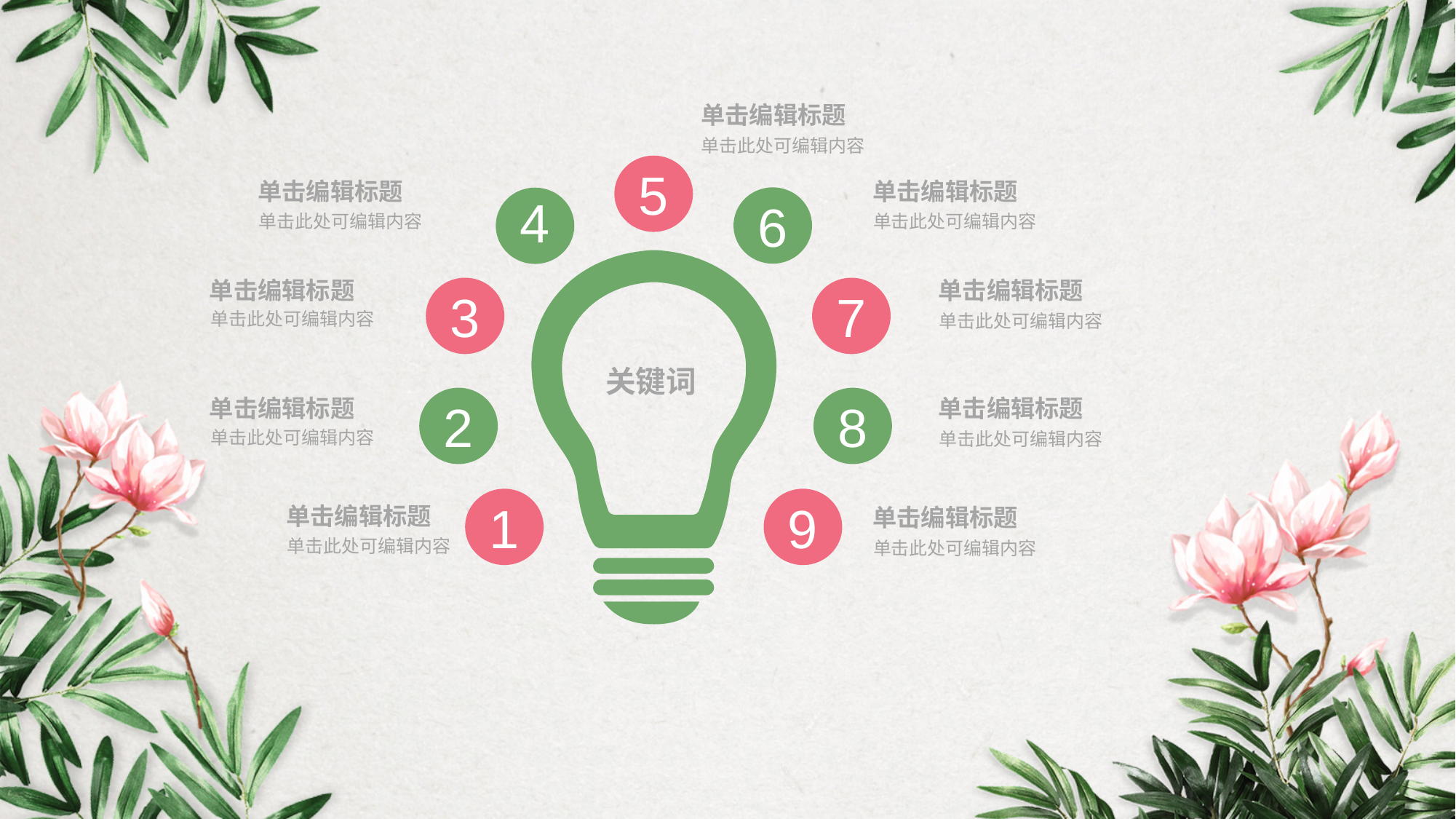

单击编辑标题
单击此处可编辑内容
5
单击编辑标题
单击此处可编辑内容
单击编辑标题
单击此处可编辑内容
6
4

关键词

单击编辑标题
单击此处可编辑内容
单击编辑标题
单击此处可编辑内容
3
7
2
8
单击编辑标题
单击此处可编辑内容
单击编辑标题
单击此处可编辑内容
1
9
单击编辑标题
单击此处可编辑内容
单击编辑标题
单击此处可编辑内容